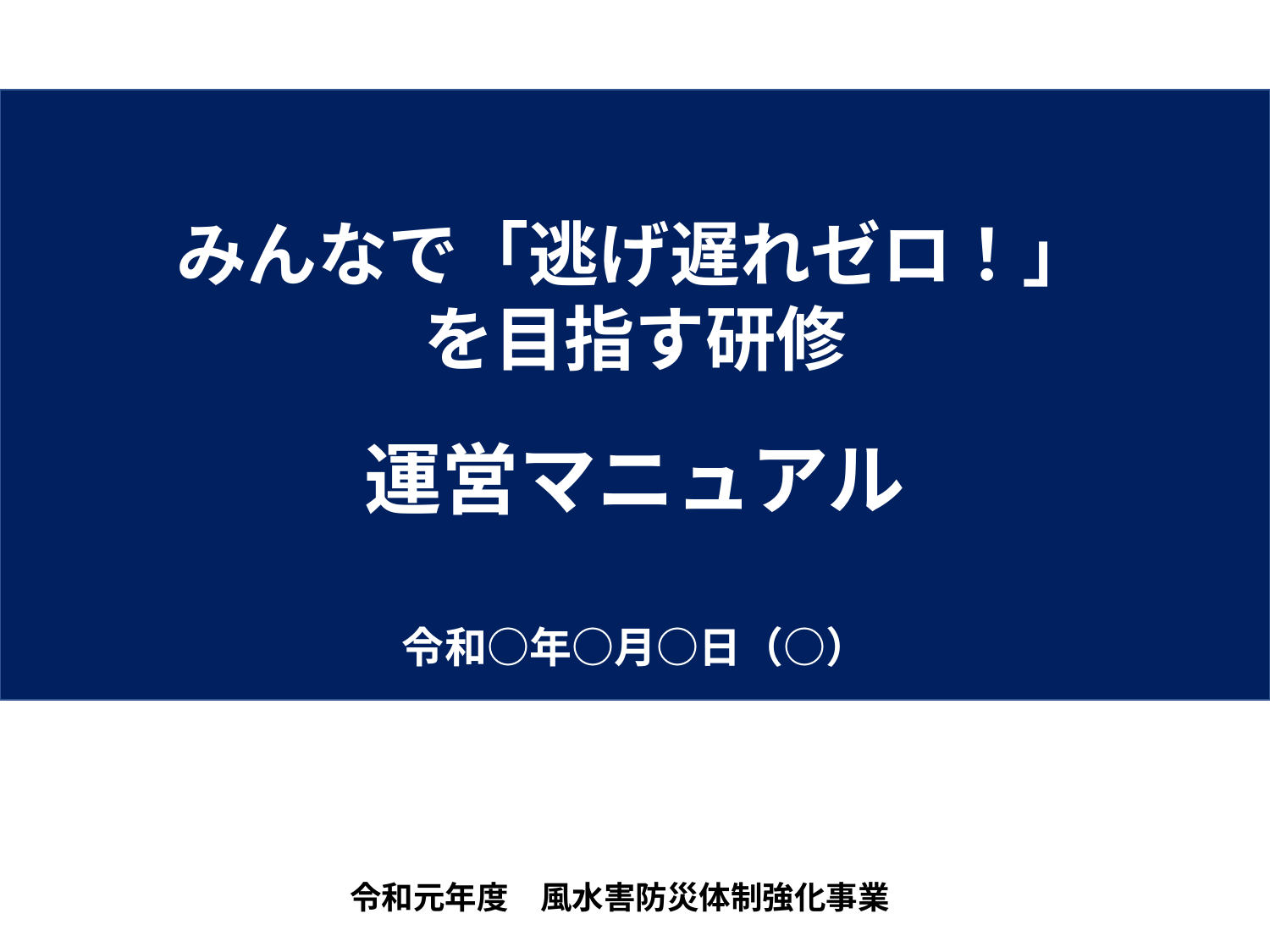

みんなで「逃げ遅れゼロ！」
を目指す研修

運営マニュアル
令和○年○月○日（○）
令和元年度　風水害防災体制強化事業